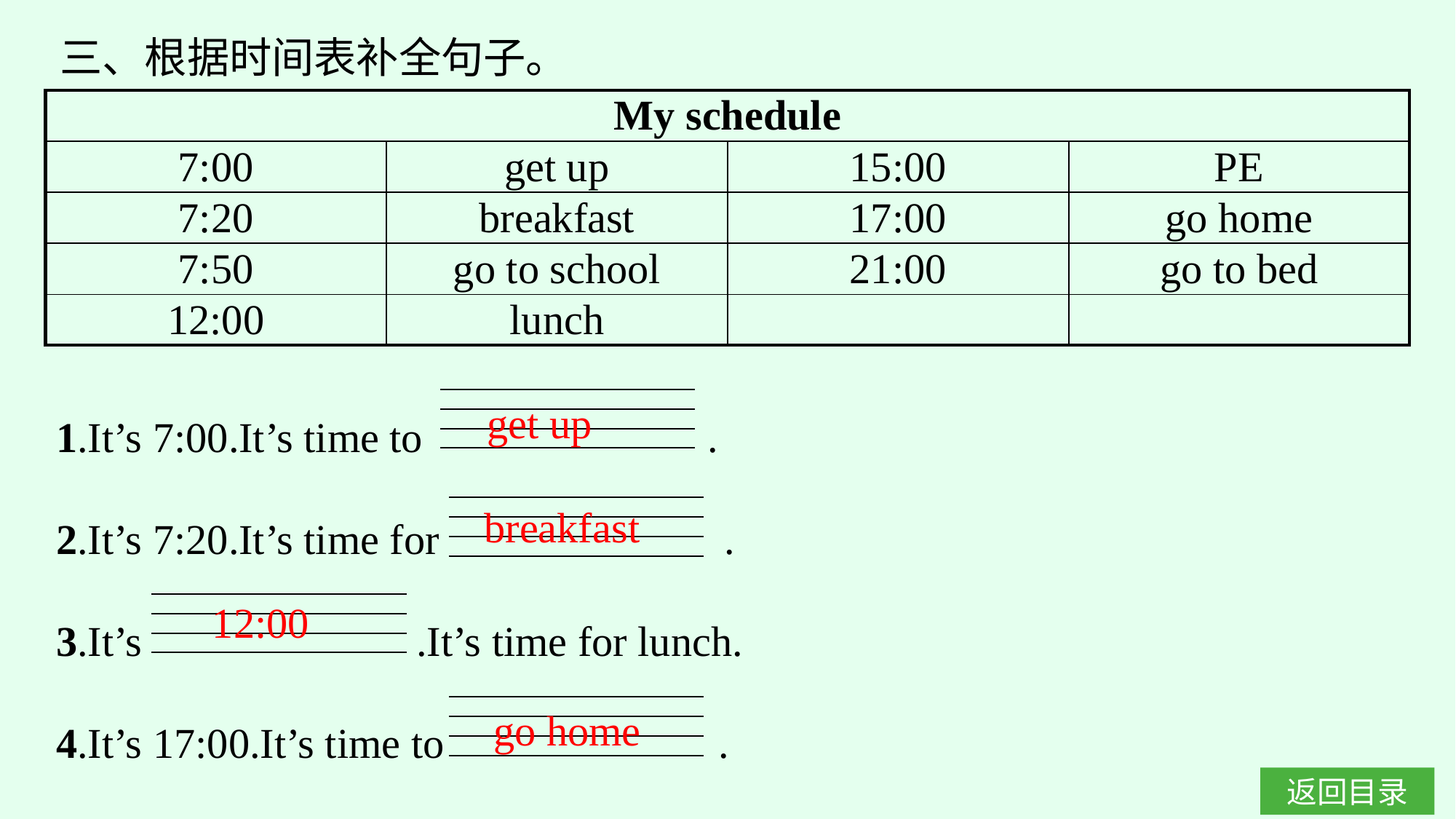

三、根据时间表补全句子。
| My schedule |  |  |  |
| --- | --- | --- | --- |
| 7:00 | get up | 15:00 | PE |
| 7:20 | breakfast | 17:00 | go home |
| 7:50 | go to school | 21:00 | go to bed |
| 12:00 | lunch |  |  |
1.It’s 7:00.It’s time to                           .
2.It’s 7:20.It’s time for                           .
3.It’s                          .It’s time for lunch.
4.It’s 17:00.It’s time to                          .
get up
breakfast
12:00
go home